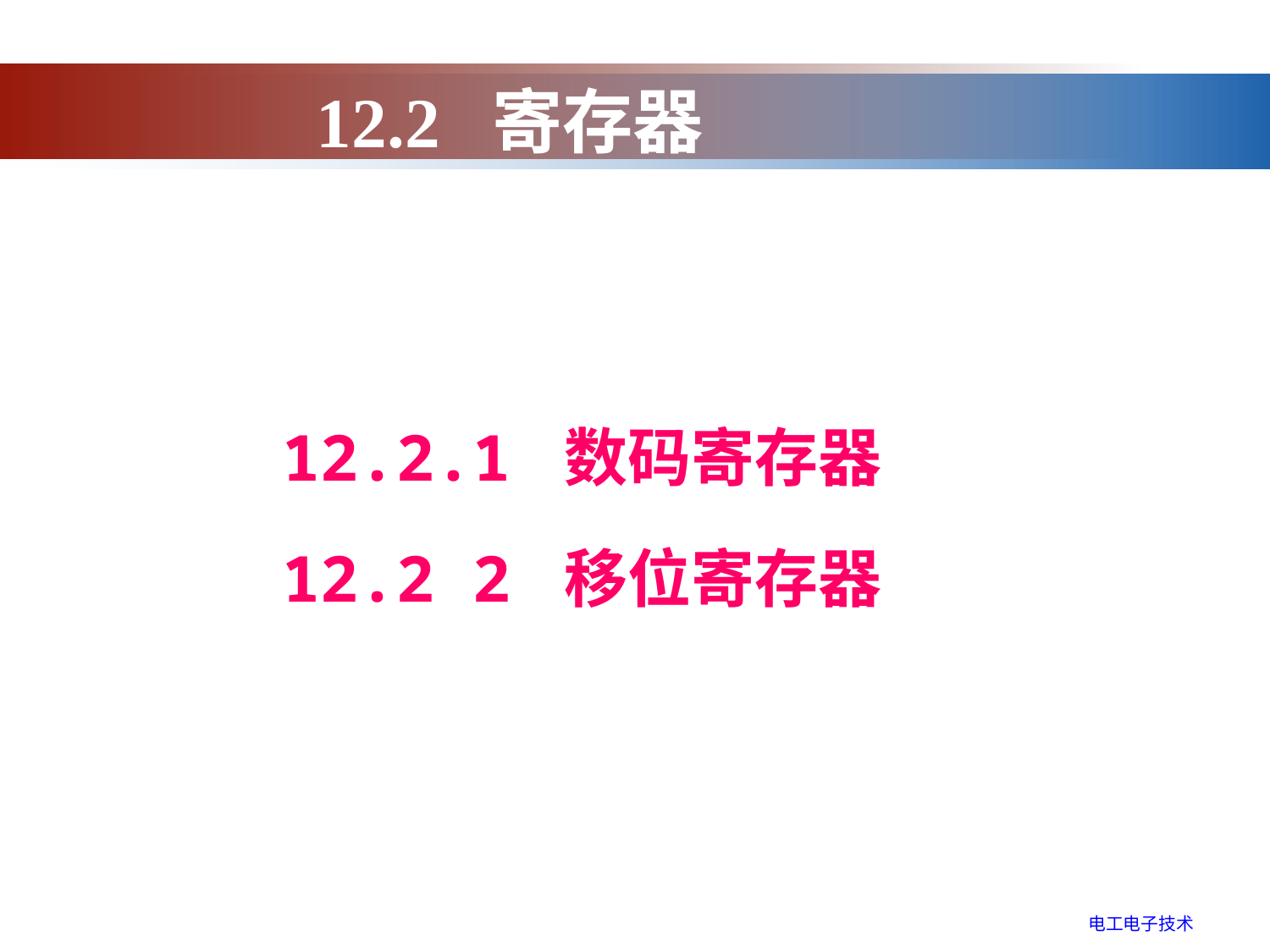

12.2  寄存器
12.2.1 数码寄存器
12.2 2 移位寄存器
电工电子技术